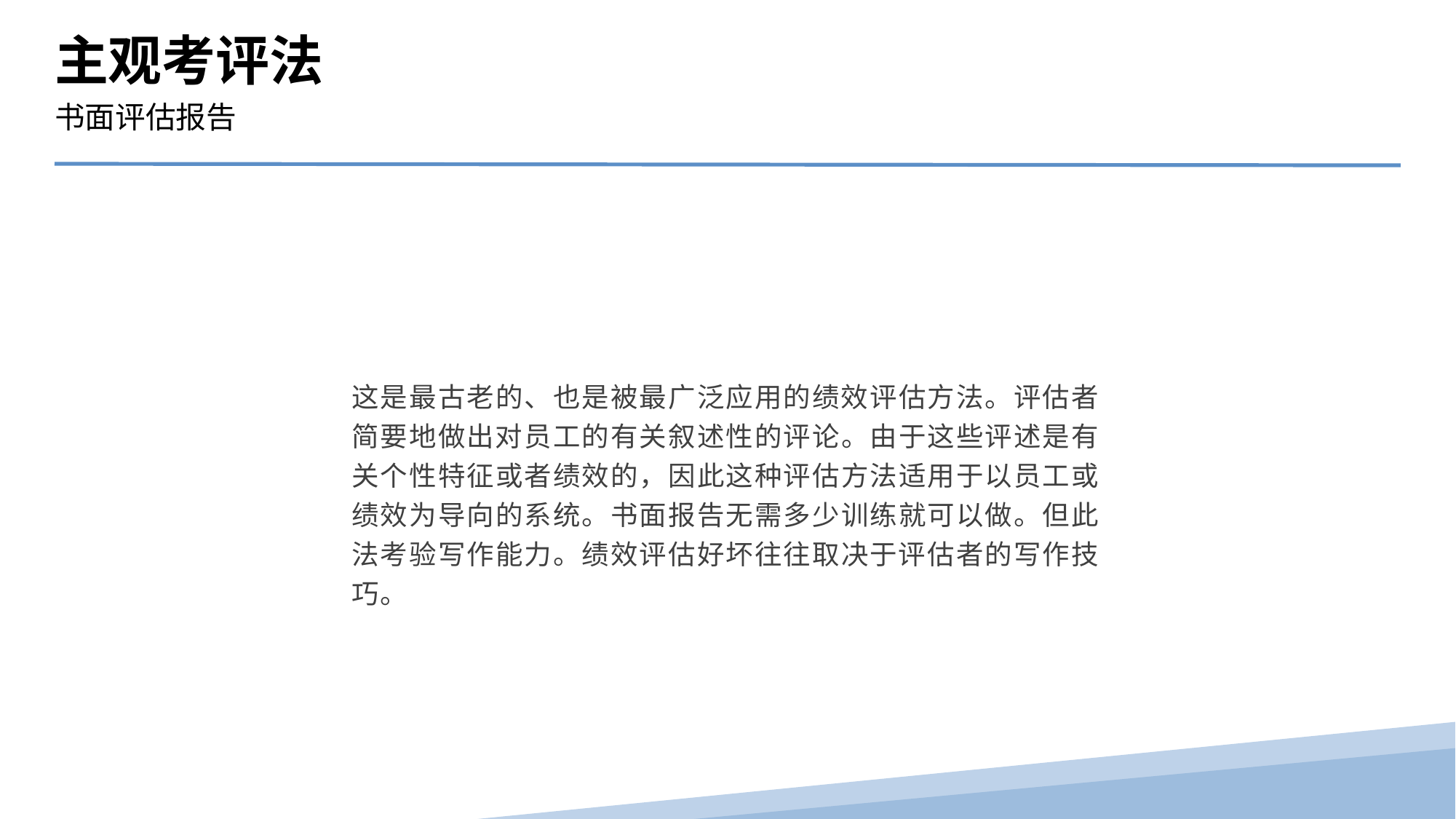

主观考评法
书面评估报告
这是最古老的、也是被最广泛应用的绩效评估方法。评估者简要地做出对员工的有关叙述性的评论。由于这些评述是有关个性特征或者绩效的，因此这种评估方法适用于以员工或绩效为导向的系统。书面报告无需多少训练就可以做。但此法考验写作能力。绩效评估好坏往往取决于评估者的写作技巧。